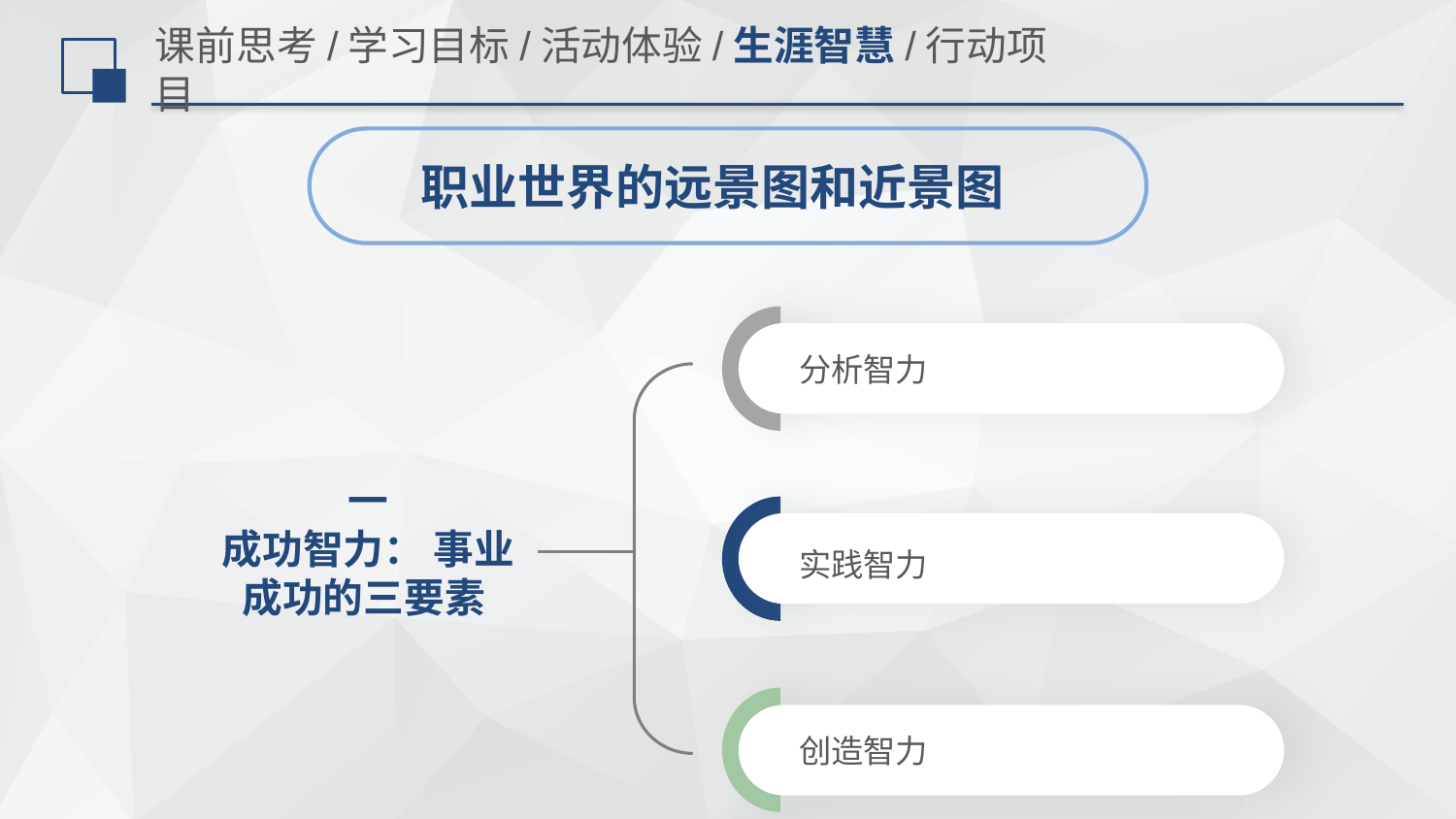

# 课前思考/学习目标/活动体验/生涯智慧/行动项目

职业世界的远景图和近景图

分析智力

一
成功智力： 事业成功的三要素

实践智力

创造智力